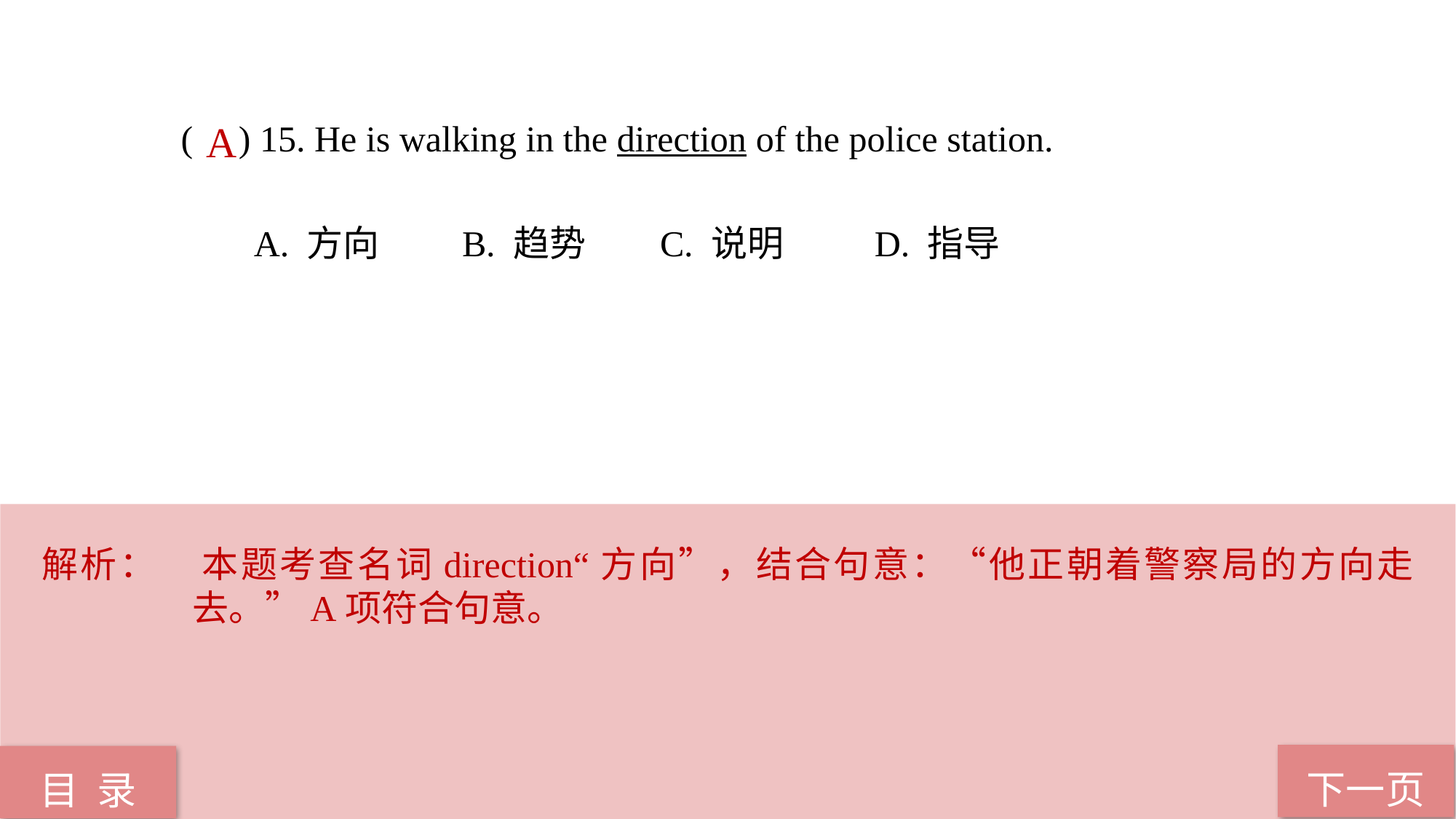

(     ) 15. He is walking in the direction of the police station.

        A. 方向         B. 趋势        C. 说明          D. 指导
A
解析：	本题考查名词direction“方向”，结合句意：“他正朝着警察局的方向走去。”A项符合句意。